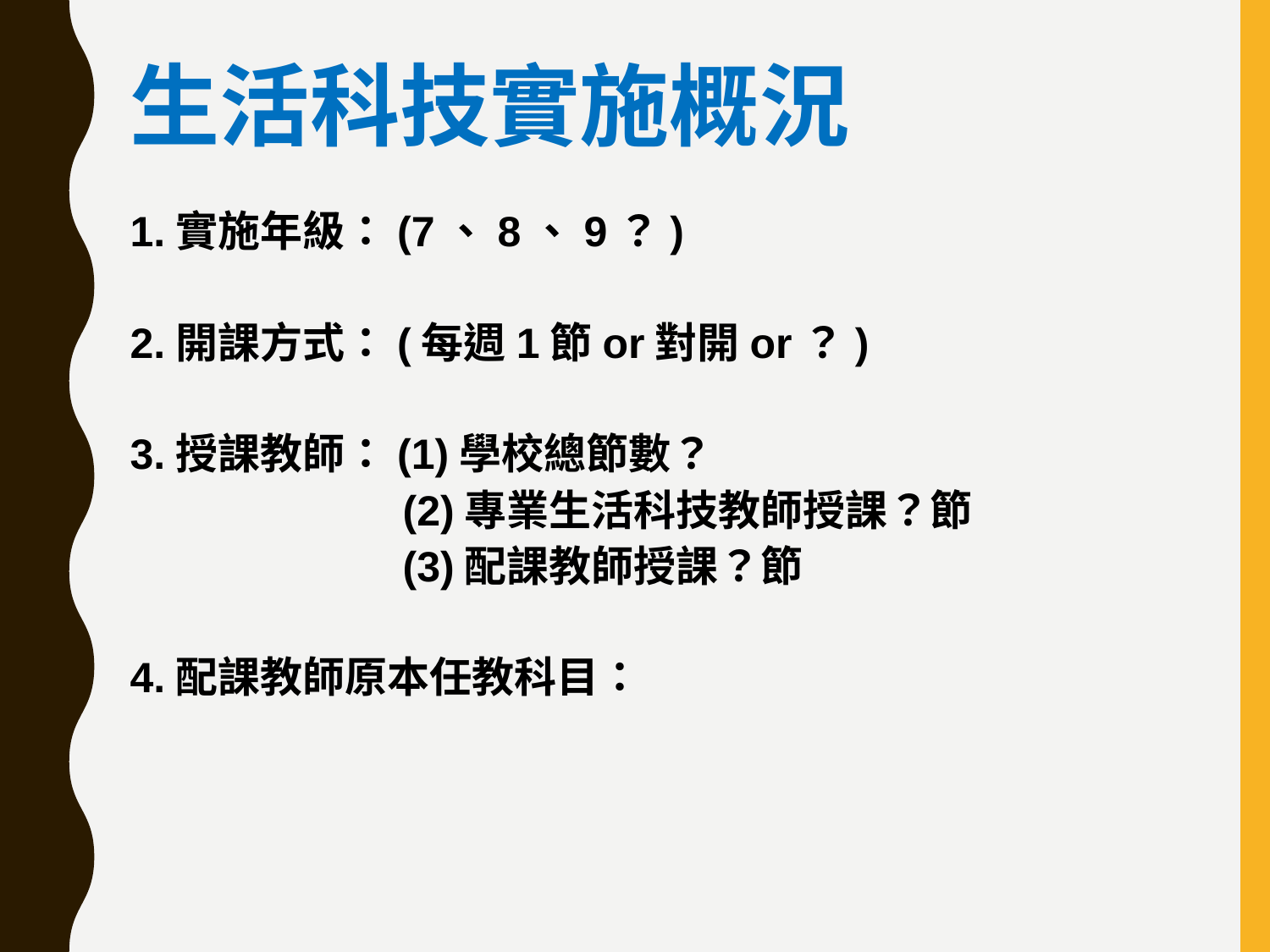

# 生活科技實施概況
1.實施年級：(7、8、9？)

2.開課方式：(每週1節or對開or？)

3.授課教師：(1)學校總節數？
                       (2)專業生活科技教師授課？節
                       (3)配課教師授課？節

4.配課教師原本任教科目：